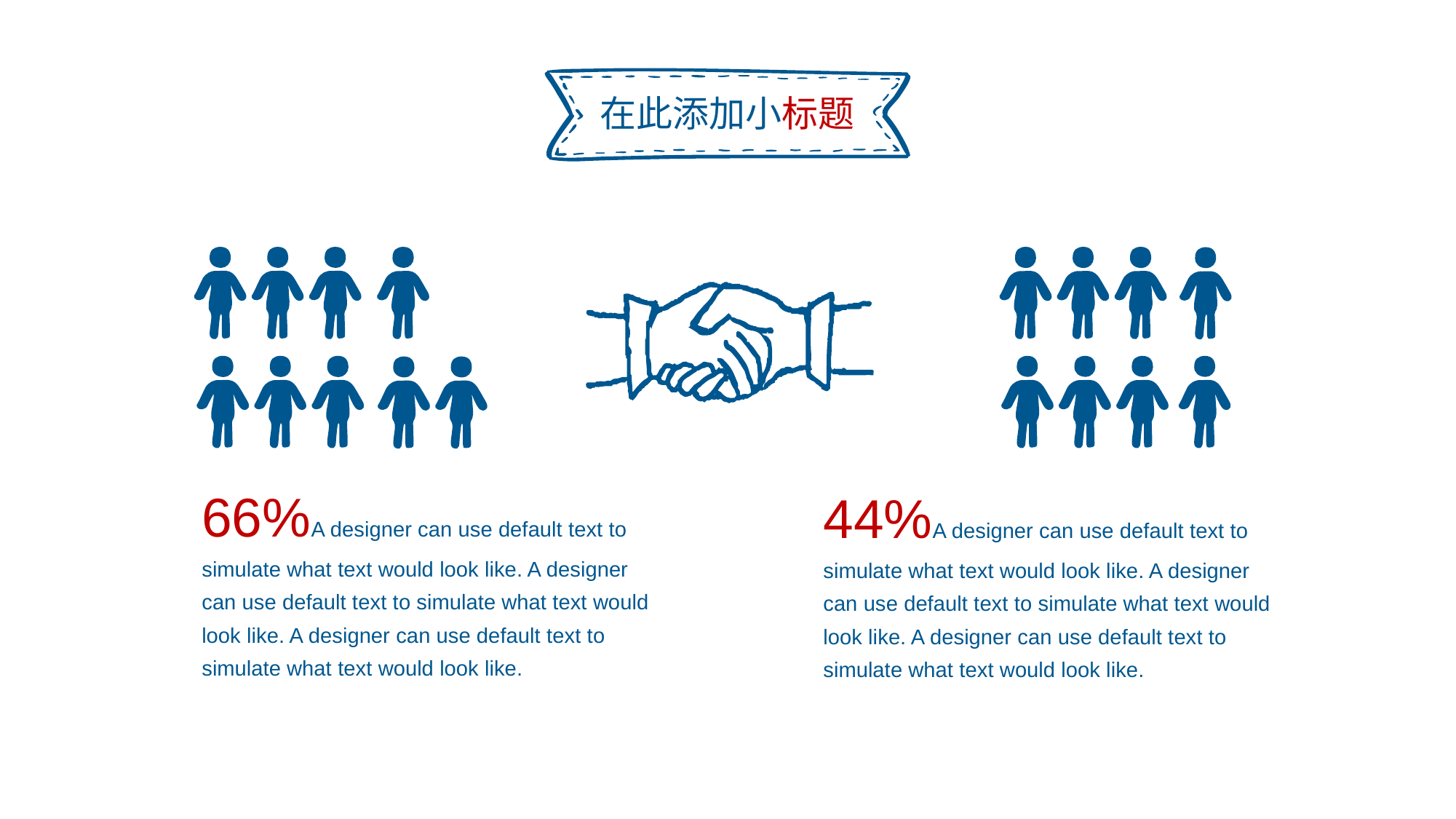

在此添加小标题

66%A designer can use default text to simulate what text would look like. A designer can use default text to simulate what text would look like. A designer can use default text to simulate what text would look like.
44%A designer can use default text to simulate what text would look like. A designer can use default text to simulate what text would look like. A designer can use default text to simulate what text would look like.